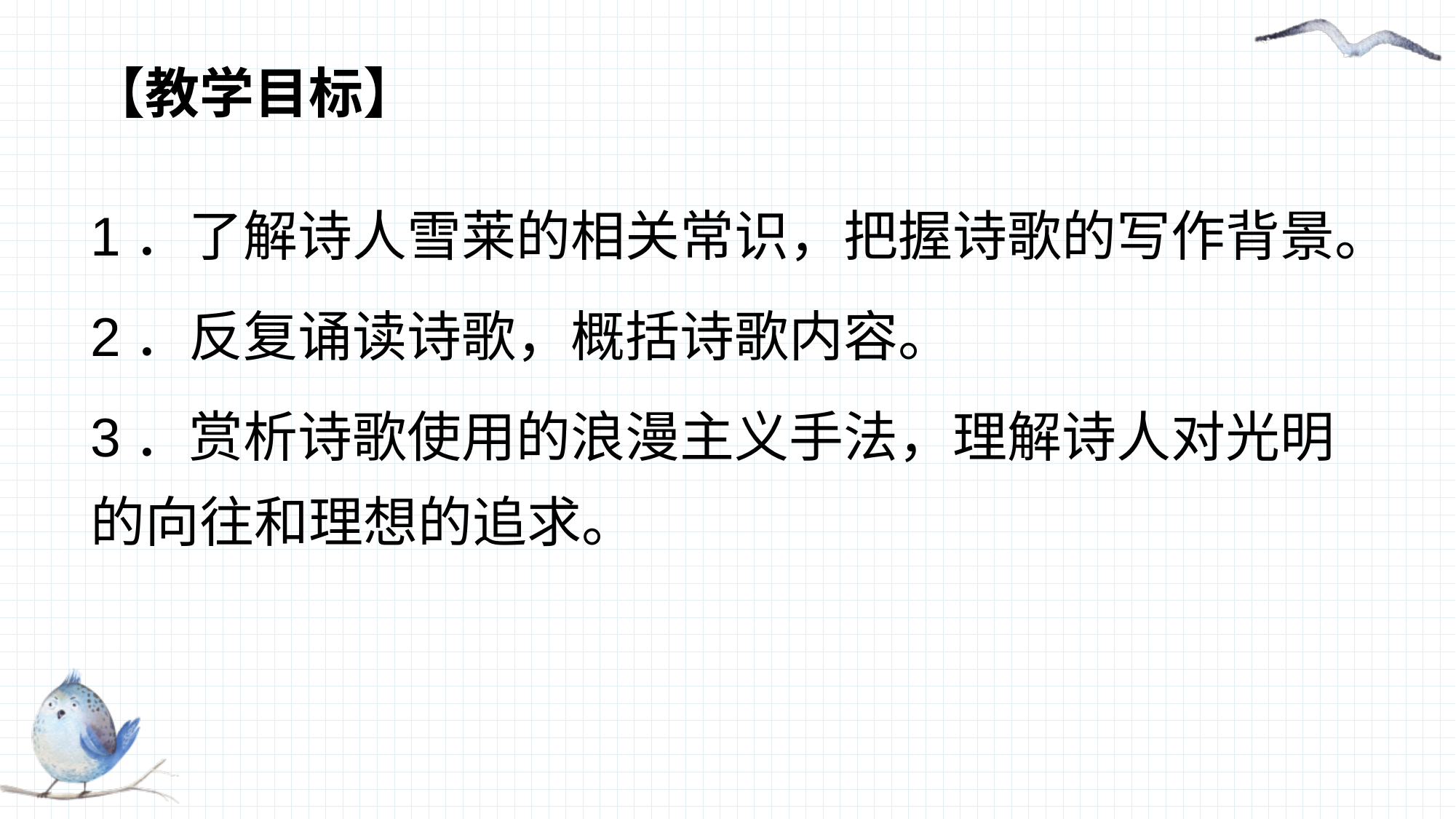

# 【教学目标】
1．了解诗人雪莱的相关常识，把握诗歌的写作背景。
2．反复诵读诗歌，概括诗歌内容。
3．赏析诗歌使用的浪漫主义手法，理解诗人对光明的向往和理想的追求。